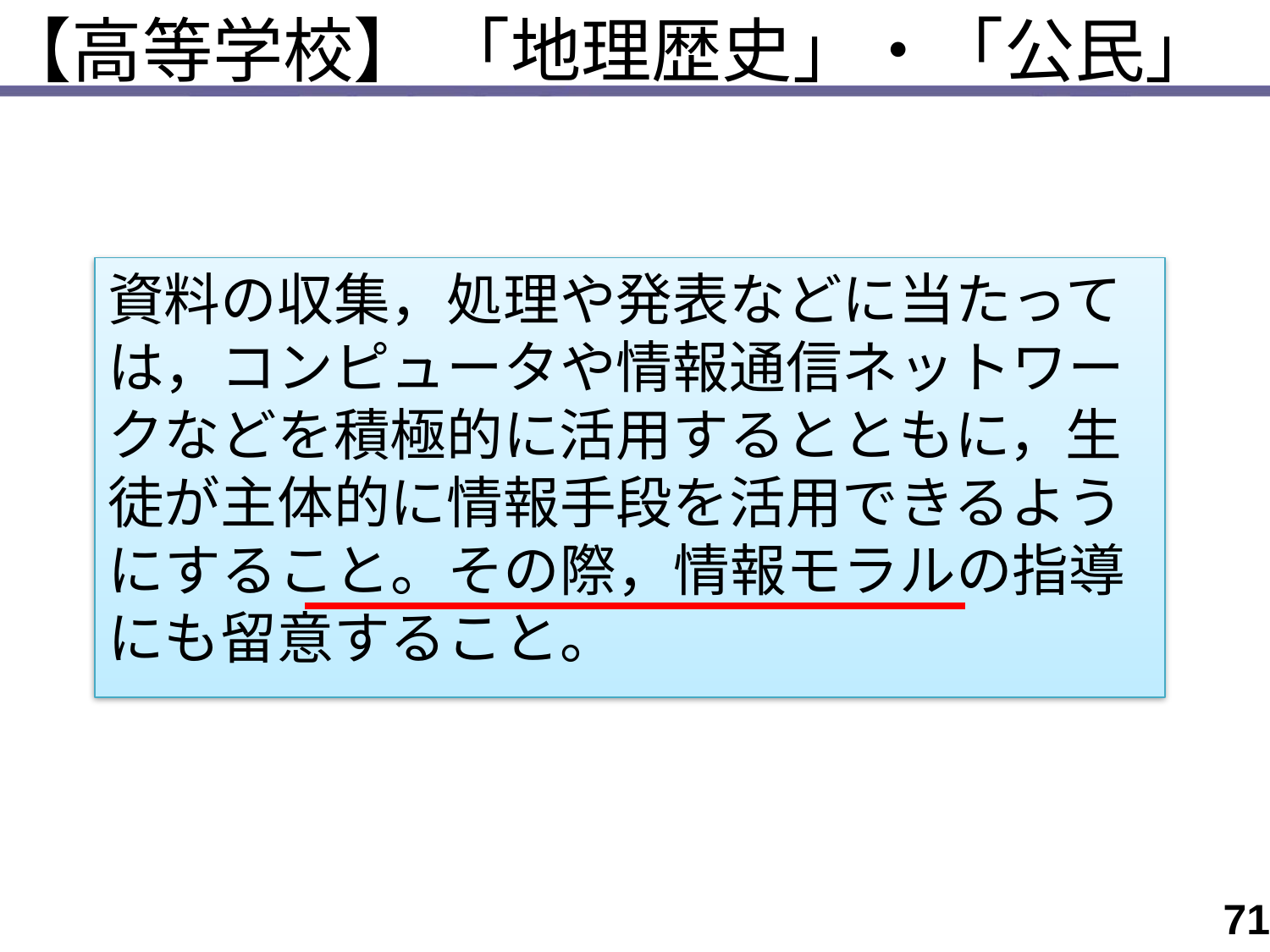

【高等学校】 「地理歴史」・「公民」
資料の収集，処理や発表などに当たっては，コンピュータや情報通信ネットワークなどを積極的に活用するとともに，生徒が主体的に情報手段を活用できるようにすること。その際，情報モラルの指導にも留意すること。

71